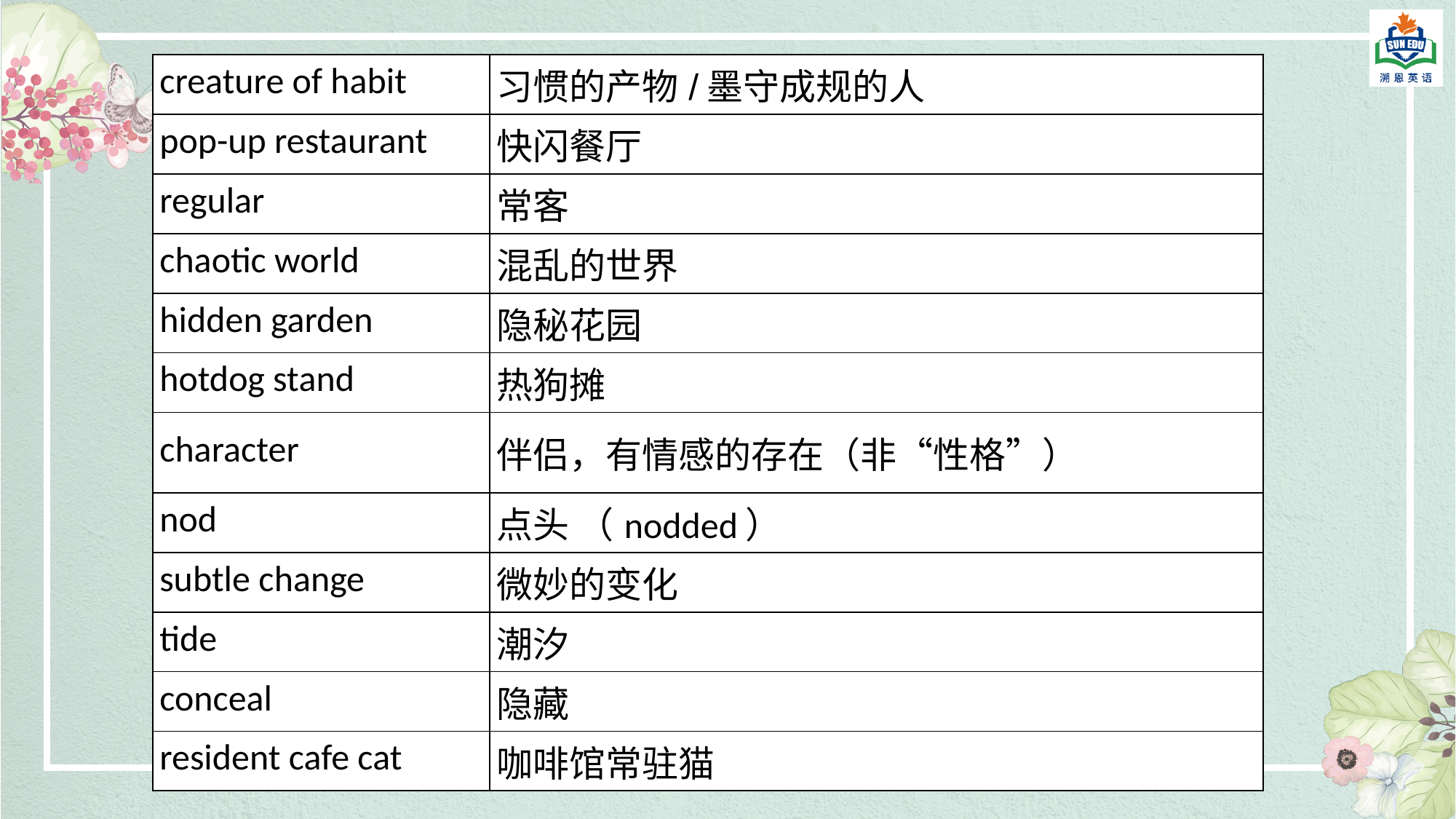

| creature of habit | 习惯的产物/墨守成规的人 |
| --- | --- |
| pop-up restaurant | 快闪餐厅 |
| regular | 常客 |
| chaotic world | 混乱的世界 |
| hidden garden | 隐秘花园 |
| hotdog stand | 热狗摊 |
| character | 伴侣，有情感的存在（非“性格”） |
| nod | 点头 （nodded） |
| subtle change | 微妙的变化 |
| tide | 潮汐 |
| conceal | 隐藏 |
| resident cafe cat | 咖啡馆常驻猫 |